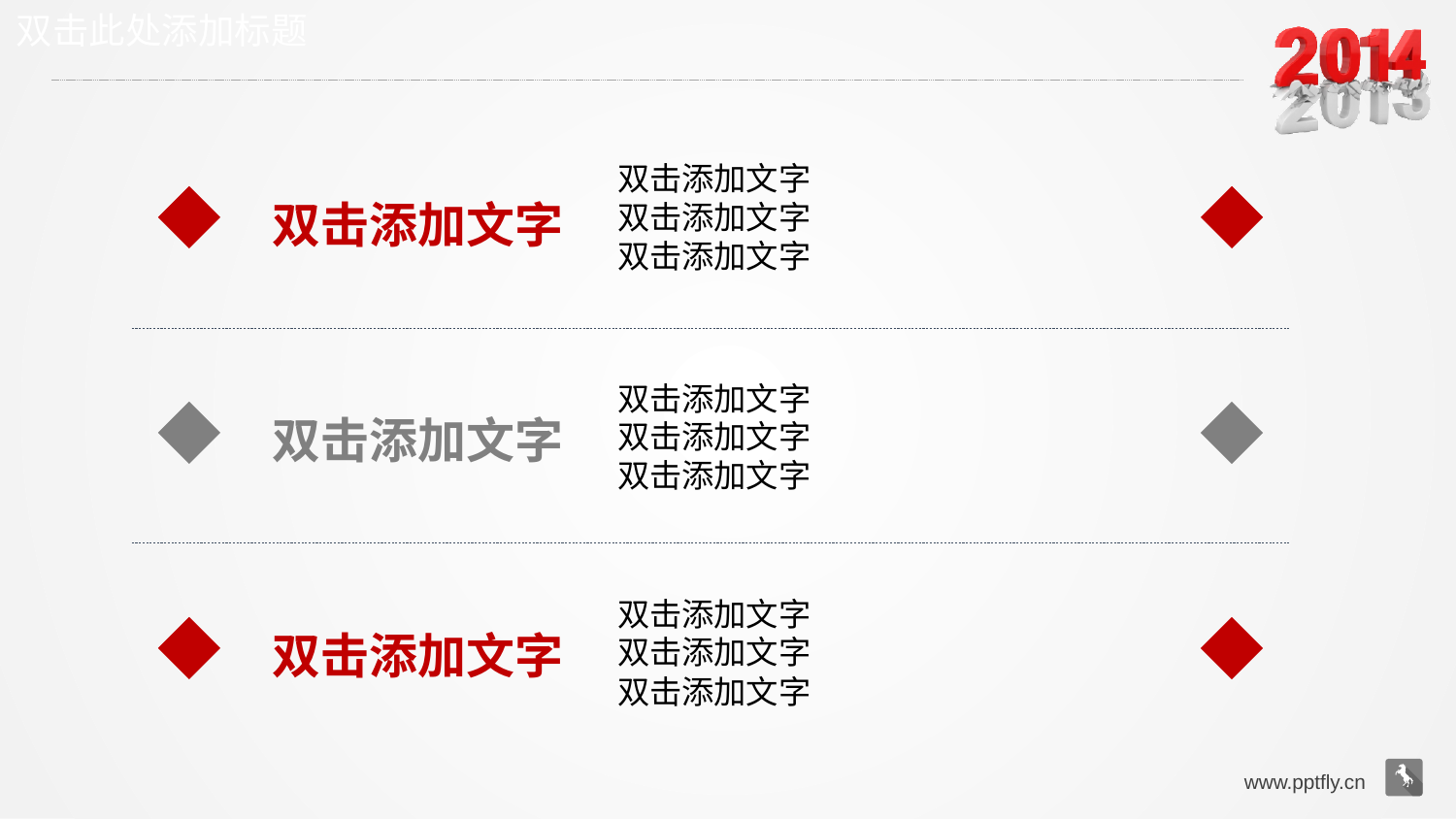

双击此处添加标题
双击添加文字
双击添加文字
双击添加文字
双击添加文字

双击添加文字
双击添加文字
双击添加文字
双击添加文字

双击添加文字
双击添加文字
双击添加文字
双击添加文字